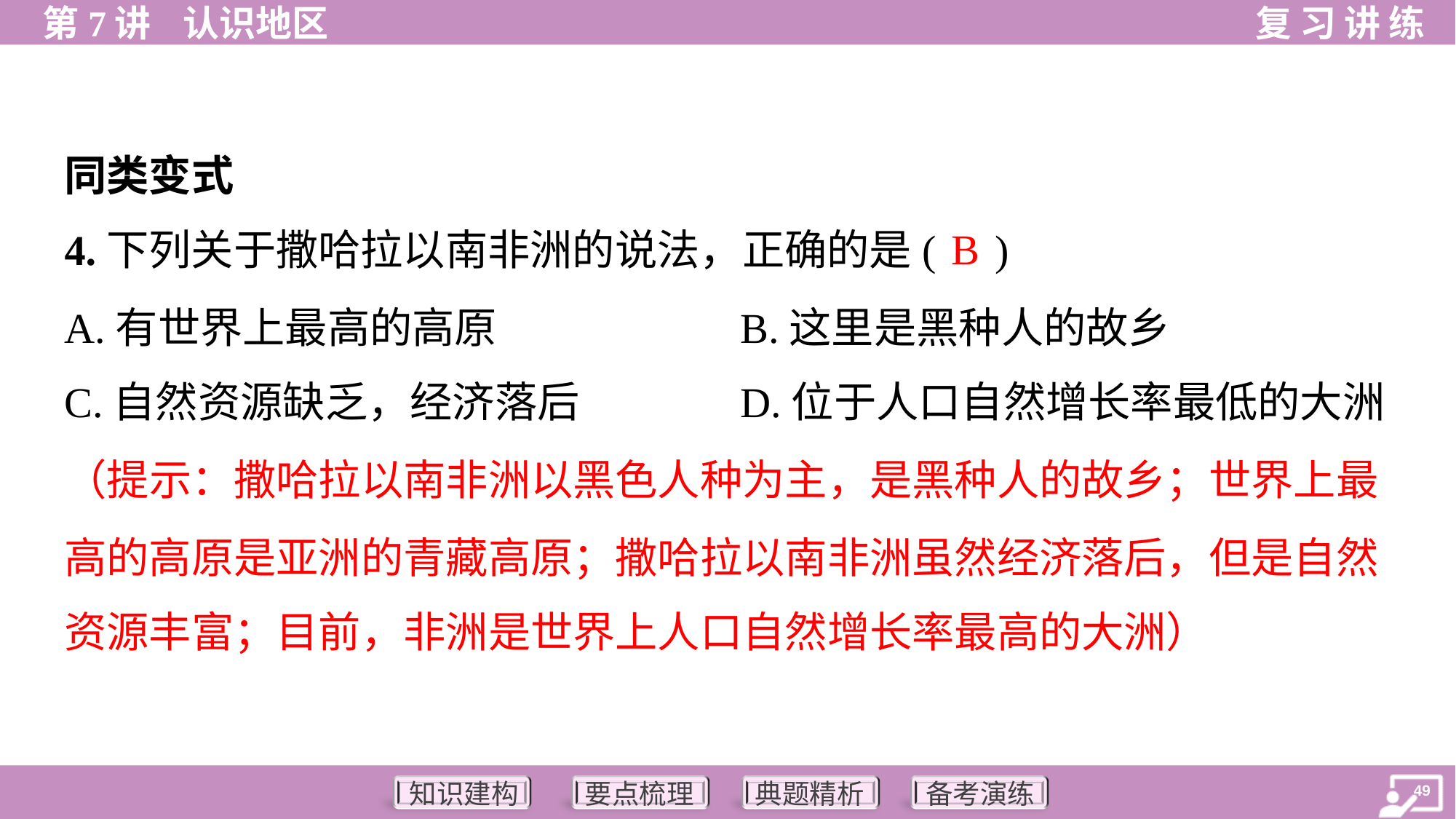

同类变式
B
4.下列关于撒哈拉以南非洲的说法，正确的是(     )
A.有世界上最高的高原	B.这里是黑种人的故乡
C.自然资源缺乏，经济落后	D.位于人口自然增长率最低的大洲
（提示：撒哈拉以南非洲以黑色人种为主，是黑种人的故乡；世界上最
高的高原是亚洲的青藏高原；撒哈拉以南非洲虽然经济落后，但是自然
资源丰富；目前，非洲是世界上人口自然增长率最高的大洲）